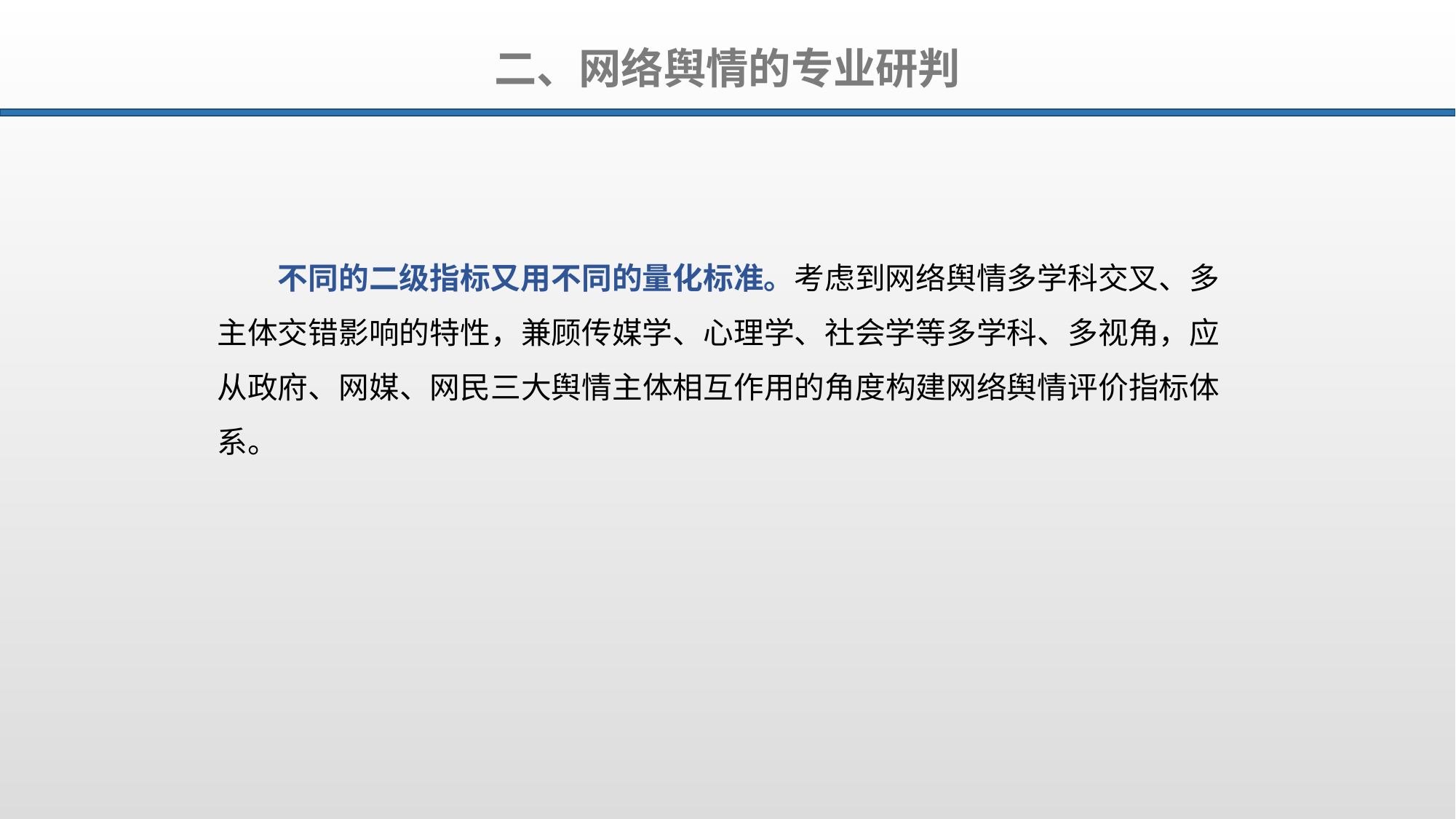

二、网络舆情的专业研判

不同的二级指标又用不同的量化标准。考虑到网络舆情多学科交叉、多主体交错影响的特性，兼顾传媒学、心理学、社会学等多学科、多视角，应从政府、网媒、网民三大舆情主体相互作用的角度构建网络舆情评价指标体系。